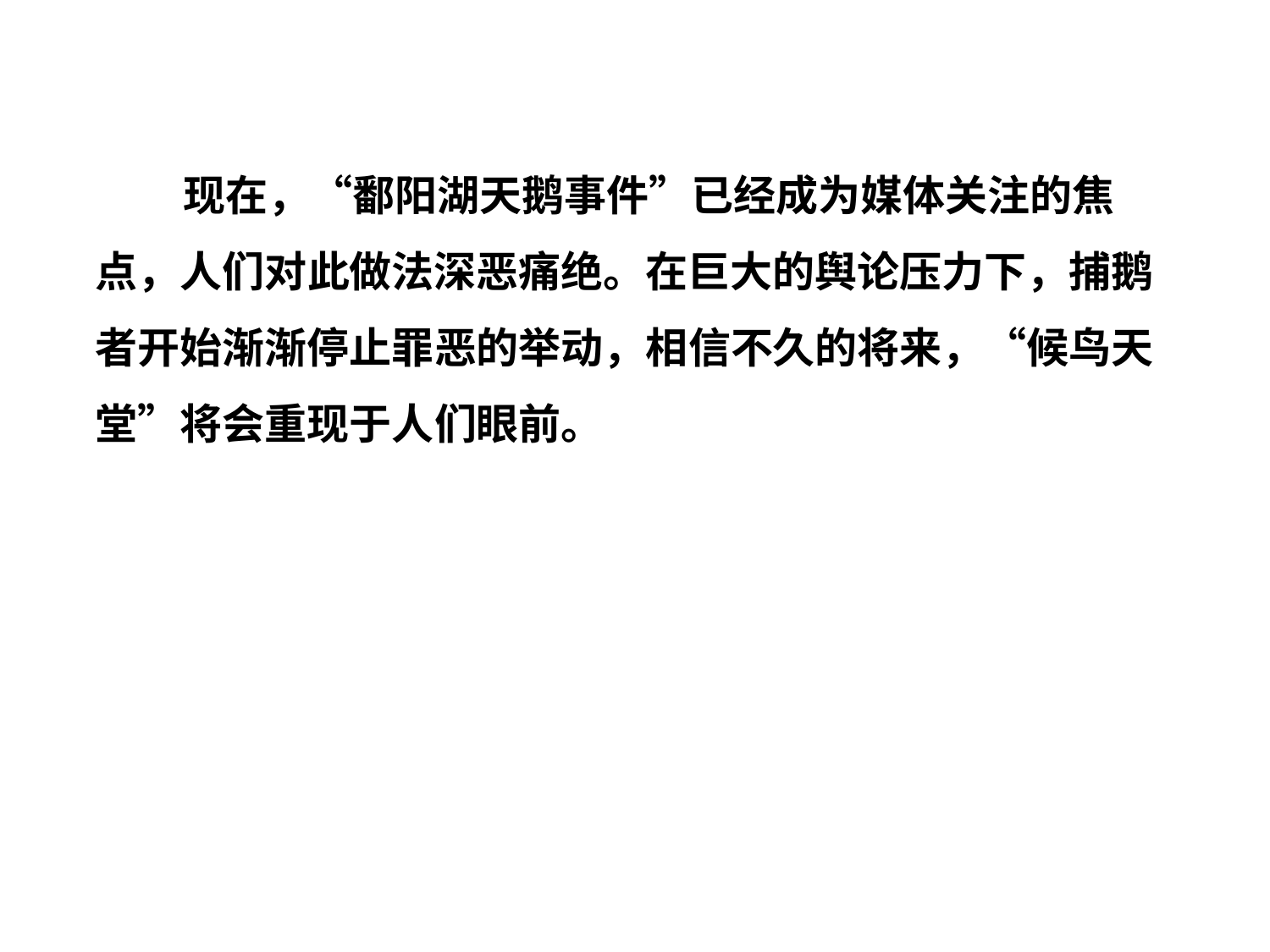

现在，“鄱阳湖天鹅事件”已经成为媒体关注的焦点，人们对此做法深恶痛绝。在巨大的舆论压力下，捕鹅者开始渐渐停止罪恶的举动，相信不久的将来，“候鸟天堂”将会重现于人们眼前。